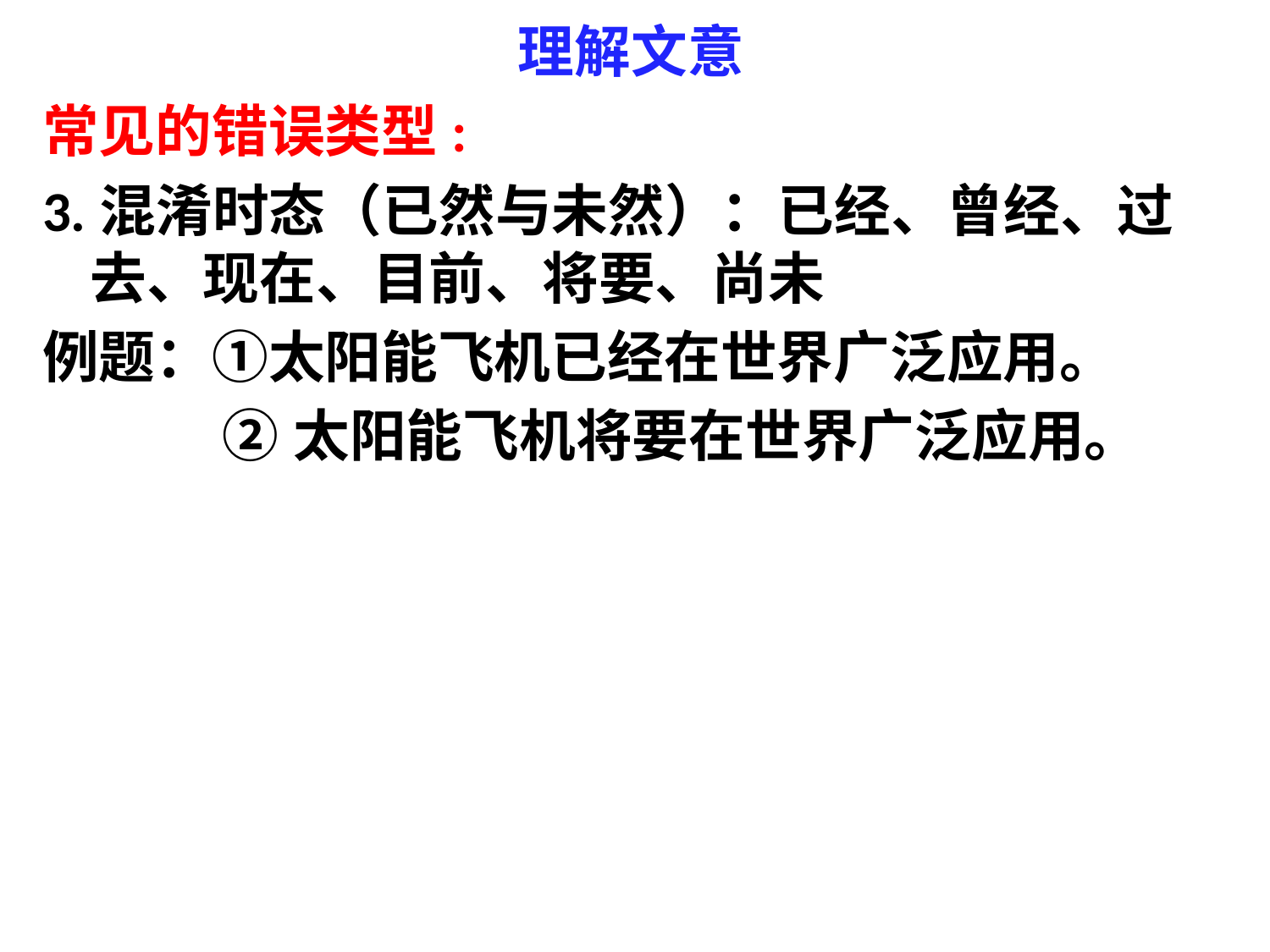

# 理解文意
常见的错误类型:
3.混淆时态（已然与未然）：已经、曾经、过去、现在、目前、将要、尚未
例题：①太阳能飞机已经在世界广泛应用。
              ②太阳能飞机将要在世界广泛应用。